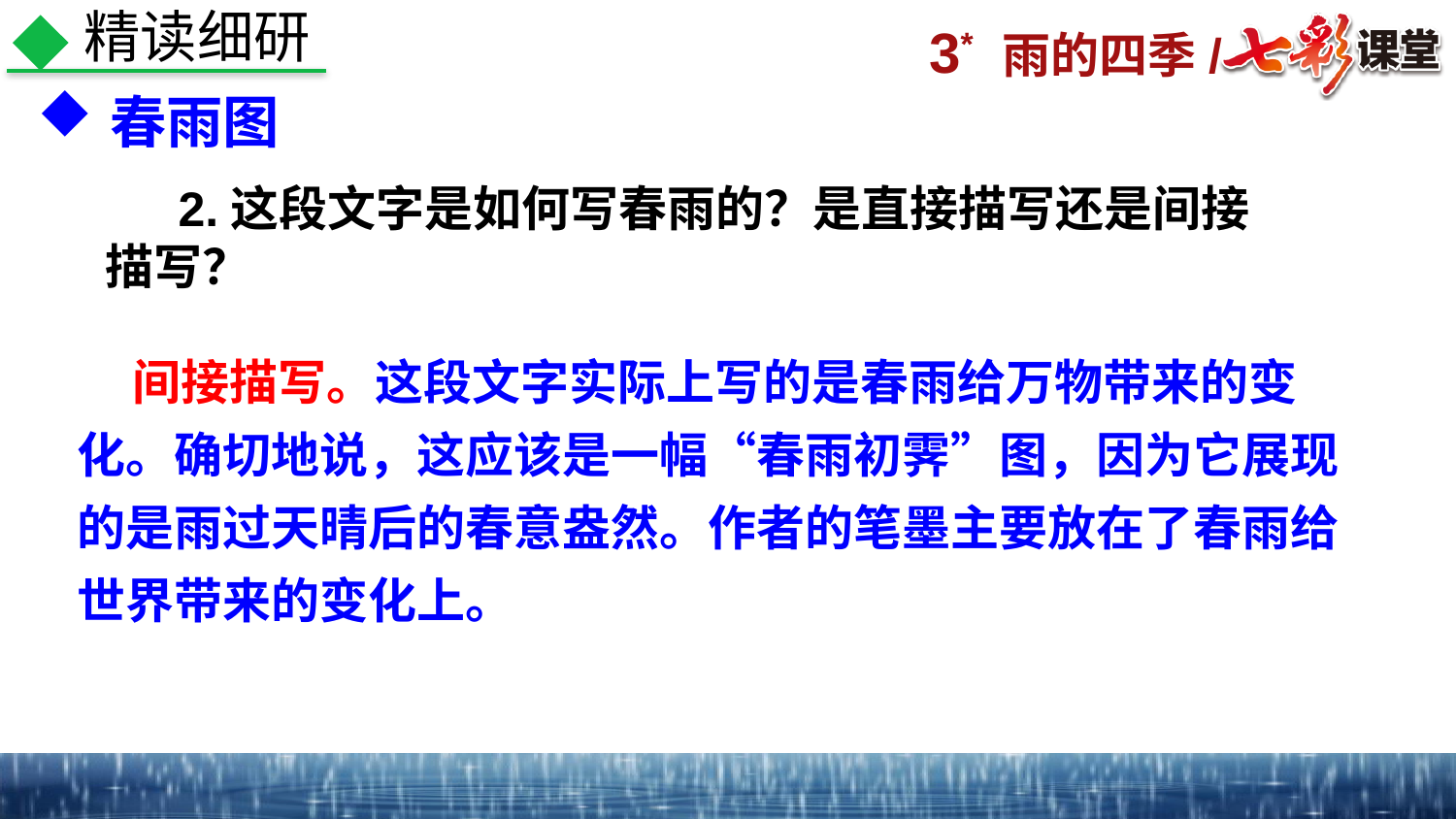

精读细研

春雨图
2.这段文字是如何写春雨的？是直接描写还是间接描写？
    间接描写。这段文字实际上写的是春雨给万物带来的变化。确切地说，这应该是一幅“春雨初霁”图，因为它展现的是雨过天晴后的春意盎然。作者的笔墨主要放在了春雨给世界带来的变化上。